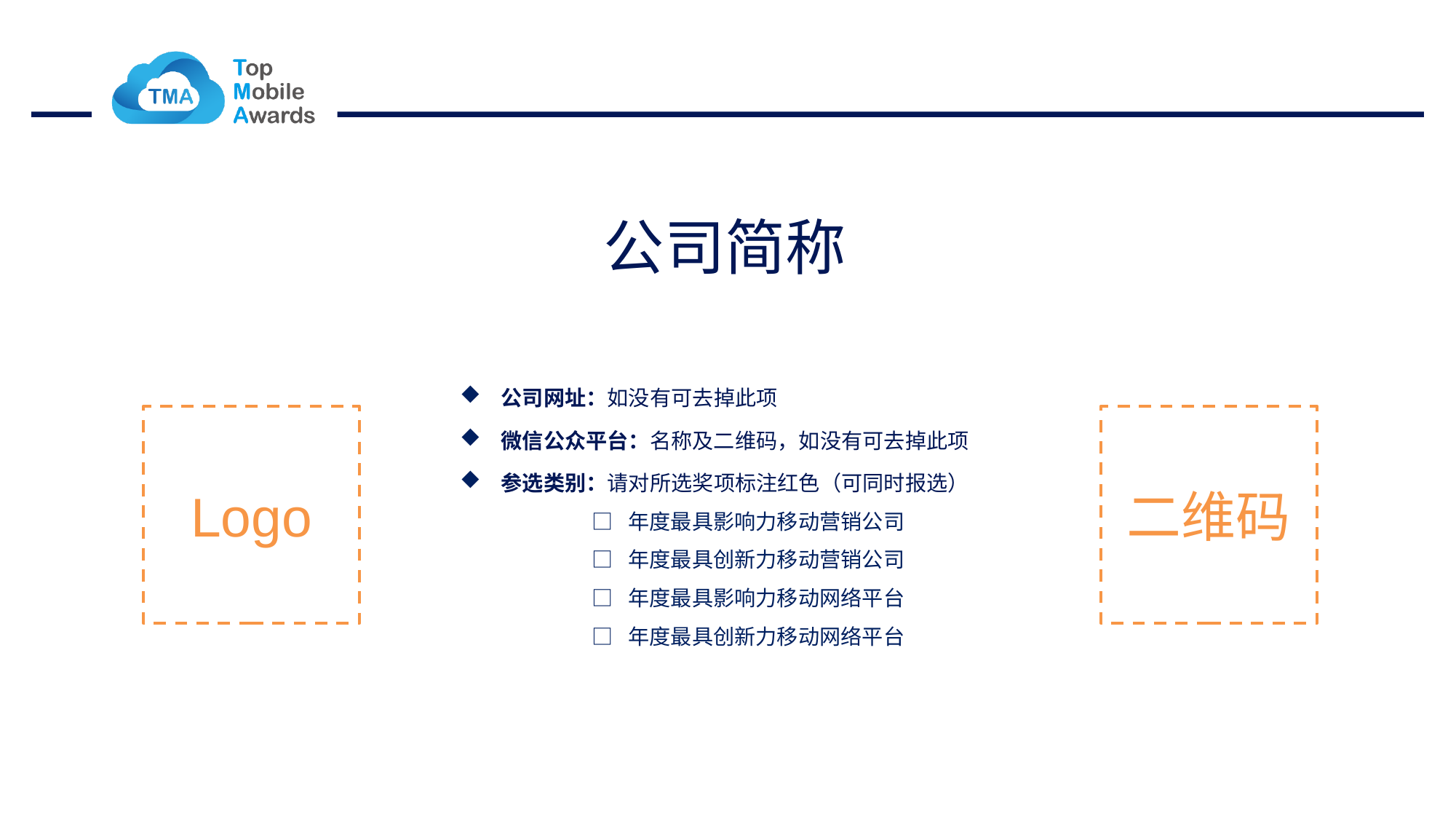

公司简称
公司网址：如没有可去掉此项
微信公众平台：名称及二维码，如没有可去掉此项
参选类别：请对所选奖项标注红色（可同时报选）
                            □  年度最具影响力移动营销公司
                            □  年度最具创新力移动营销公司
                            □  年度最具影响力移动网络平台
                            □  年度最具创新力移动网络平台
Logo
二维码